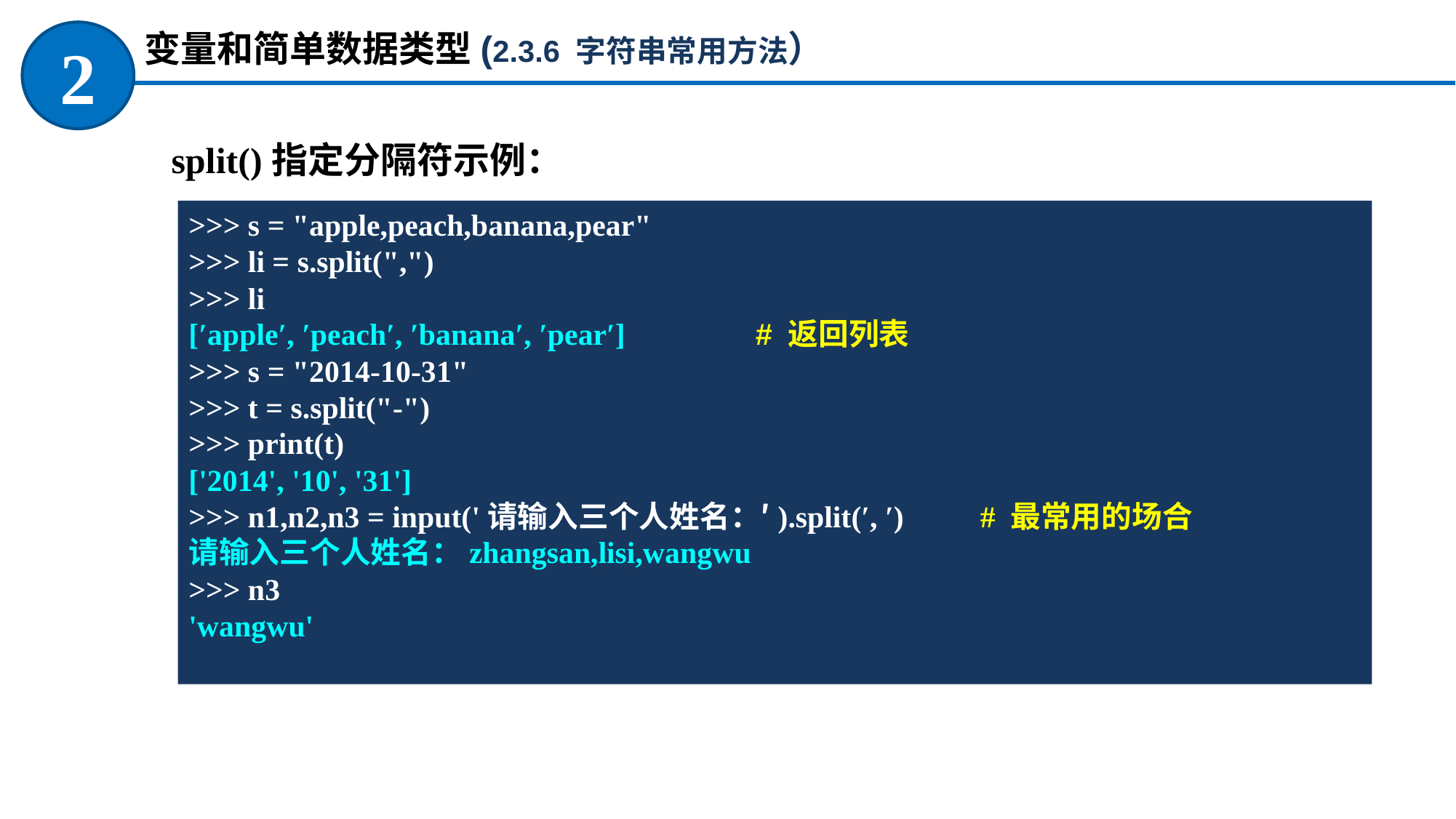

变量和简单数据类型(2.3.6 字符串常用方法）
2
split()指定分隔符示例：
>>> s = "apple,peach,banana,pear"
>>> li = s.split(",")
>>> li
[′apple′, ′peach′, ′banana′, ′pear′]                 # 返回列表
>>> s = "2014-10-31"
>>> t = s.split("-")
>>> print(t)
['2014', '10', '31']
>>> n1,n2,n3 = input('请输入三个人姓名：′).split(′, ′)          # 最常用的场合
请输入三个人姓名：zhangsan,lisi,wangwu
>>> n3
'wangwu'